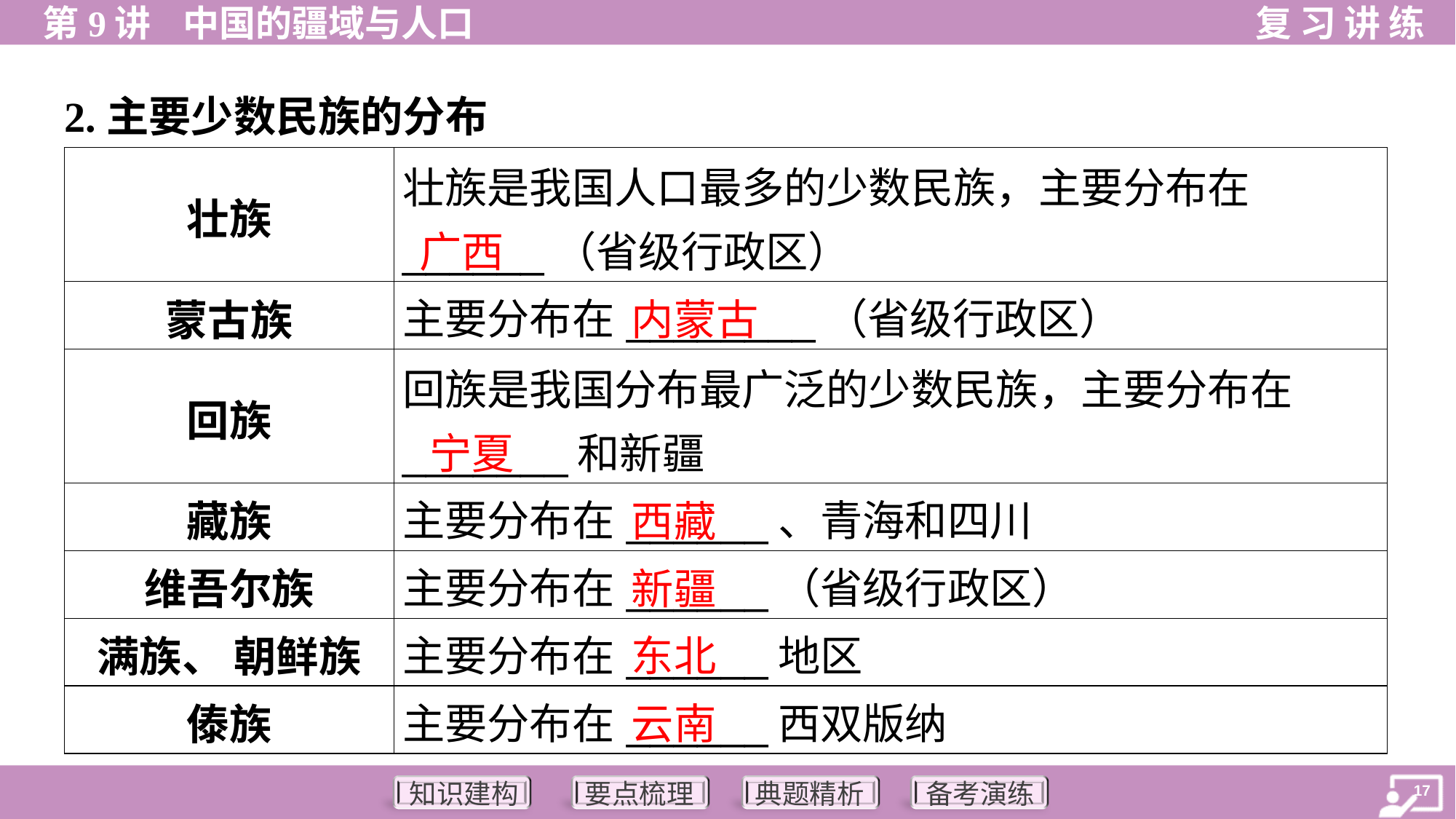

2.主要少数民族的分布
| 壮族 | 壮族是我国人口最多的少数民族，主要分布在 \_\_\_\_\_\_（省级行政区） |
| --- | --- |
| 蒙古族 | 主要分布在\_\_\_\_\_\_\_\_（省级行政区） |
| 回族 | 回族是我国分布最广泛的少数民族，主要分布在 \_\_\_\_\_\_\_和新疆 |
| 藏族 | 主要分布在\_\_\_\_\_\_、青海和四川 |
| 维吾尔族 | 主要分布在\_\_\_\_\_\_（省级行政区） |
| 满族、 朝鲜族 | 主要分布在\_\_\_\_\_\_地区 |
| 傣族 | 主要分布在\_\_\_\_\_\_西双版纳 |
广西
内蒙古
宁夏
西藏
新疆
东北
云南